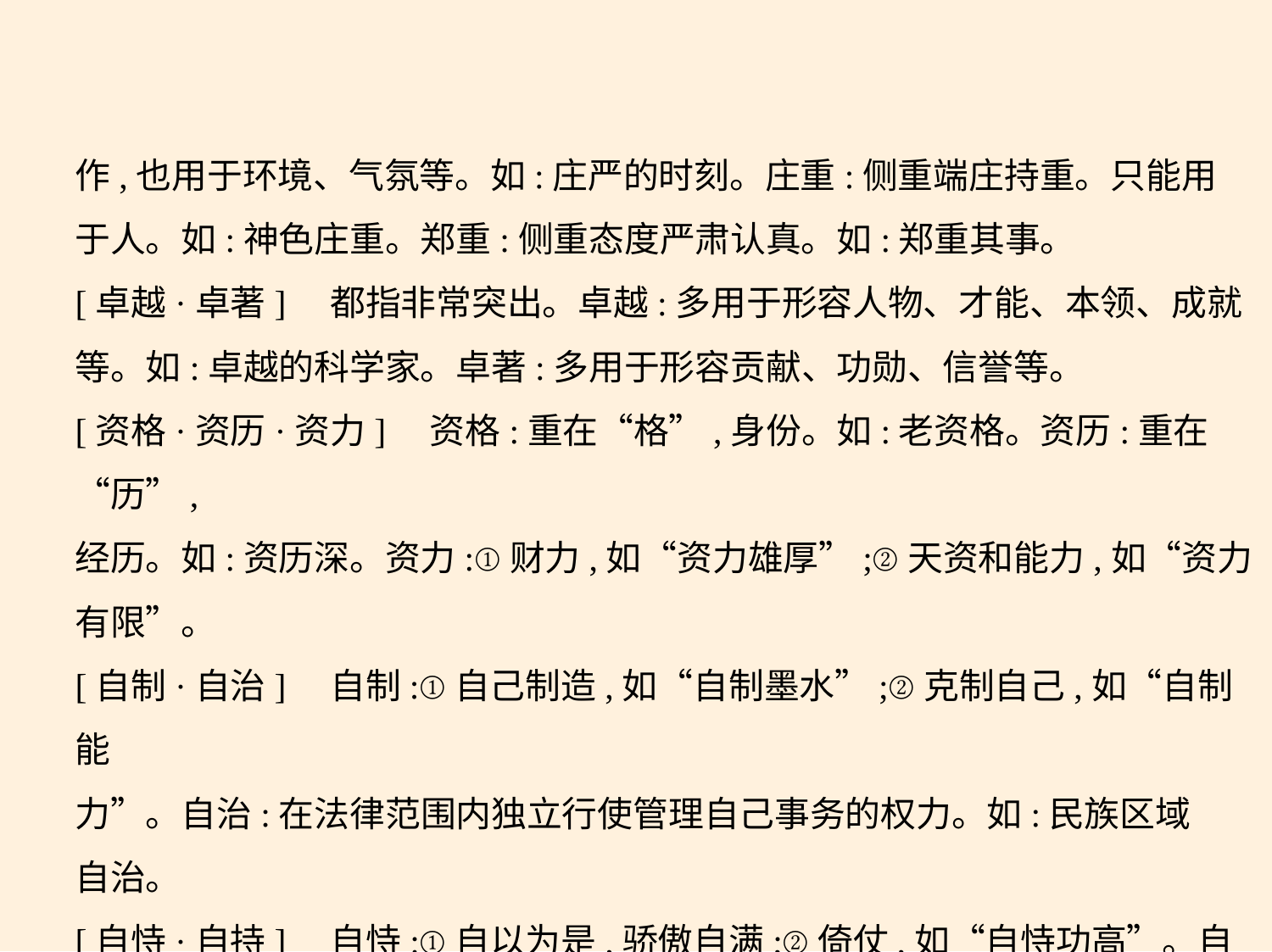

作,也用于环境、气氛等。如:庄严的时刻。庄重:侧重端庄持重。只能用
于人。如:神色庄重。郑重:侧重态度严肃认真。如:郑重其事。
[卓越·卓著]　都指非常突出。卓越:多用于形容人物、才能、本领、成就
等。如:卓越的科学家。卓著:多用于形容贡献、功勋、信誉等。
[资格·资历·资力]　资格:重在“格”,身份。如:老资格。资历:重在“历”,
经历。如:资历深。资力:①财力,如“资力雄厚”;②天资和能力,如“资力
有限”。
[自制·自治]　自制:①自己制造,如“自制墨水”;②克制自己,如“自制能
力”。自治:在法律范围内独立行使管理自己事务的权力。如:民族区域
自治。
[自恃·自持]    自恃:①自以为是,骄傲自满;②倚仗,如“自恃功高”。自持:
自己控制自己的欲望或情绪。如“清廉自持”“激动得不能自持”。